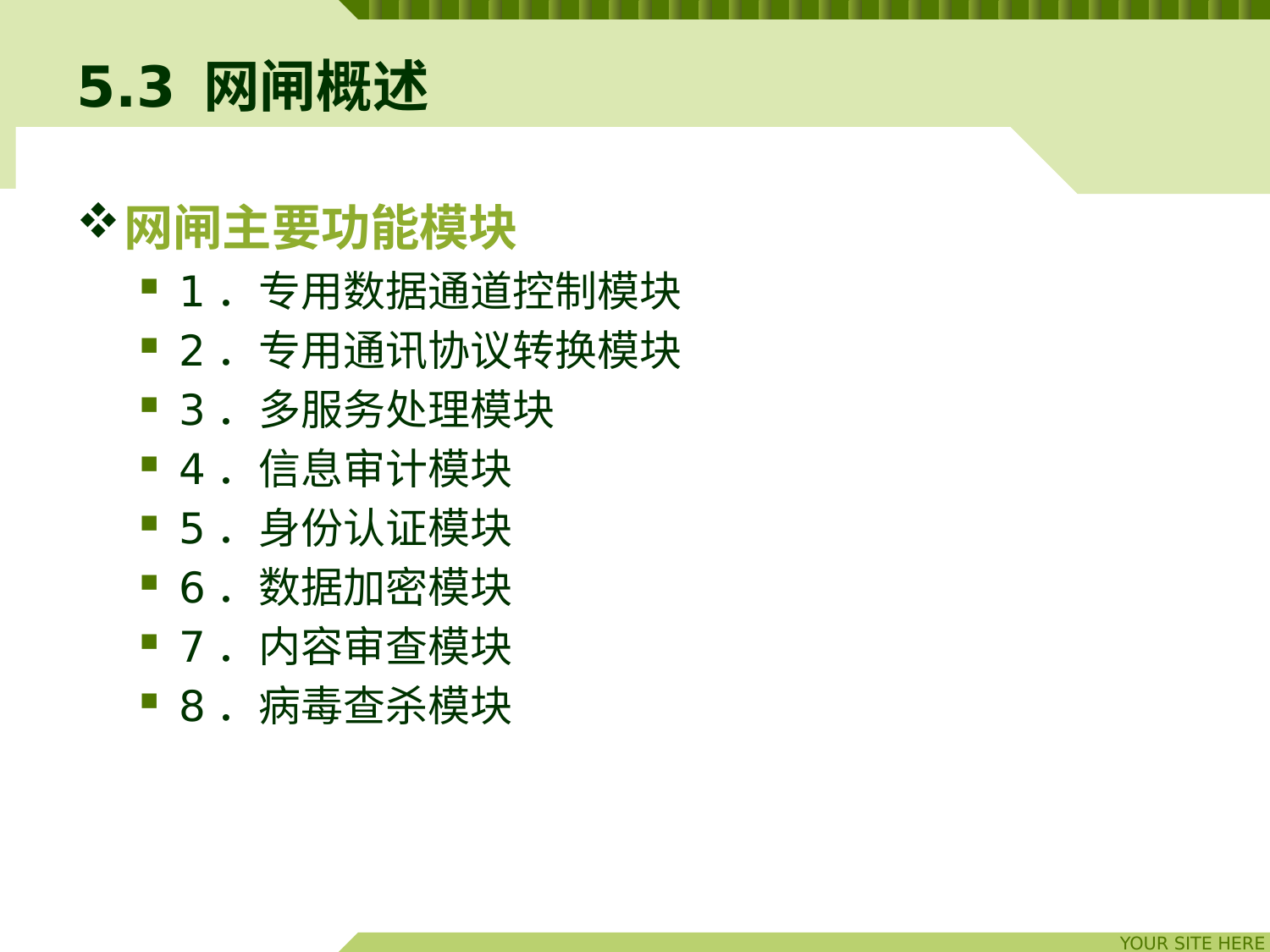

# 5.3	网闸概述
网闸主要功能模块
1．专用数据通道控制模块
2．专用通讯协议转换模块
3．多服务处理模块
4．信息审计模块
5．身份认证模块
6．数据加密模块
7．内容审查模块
8．病毒查杀模块